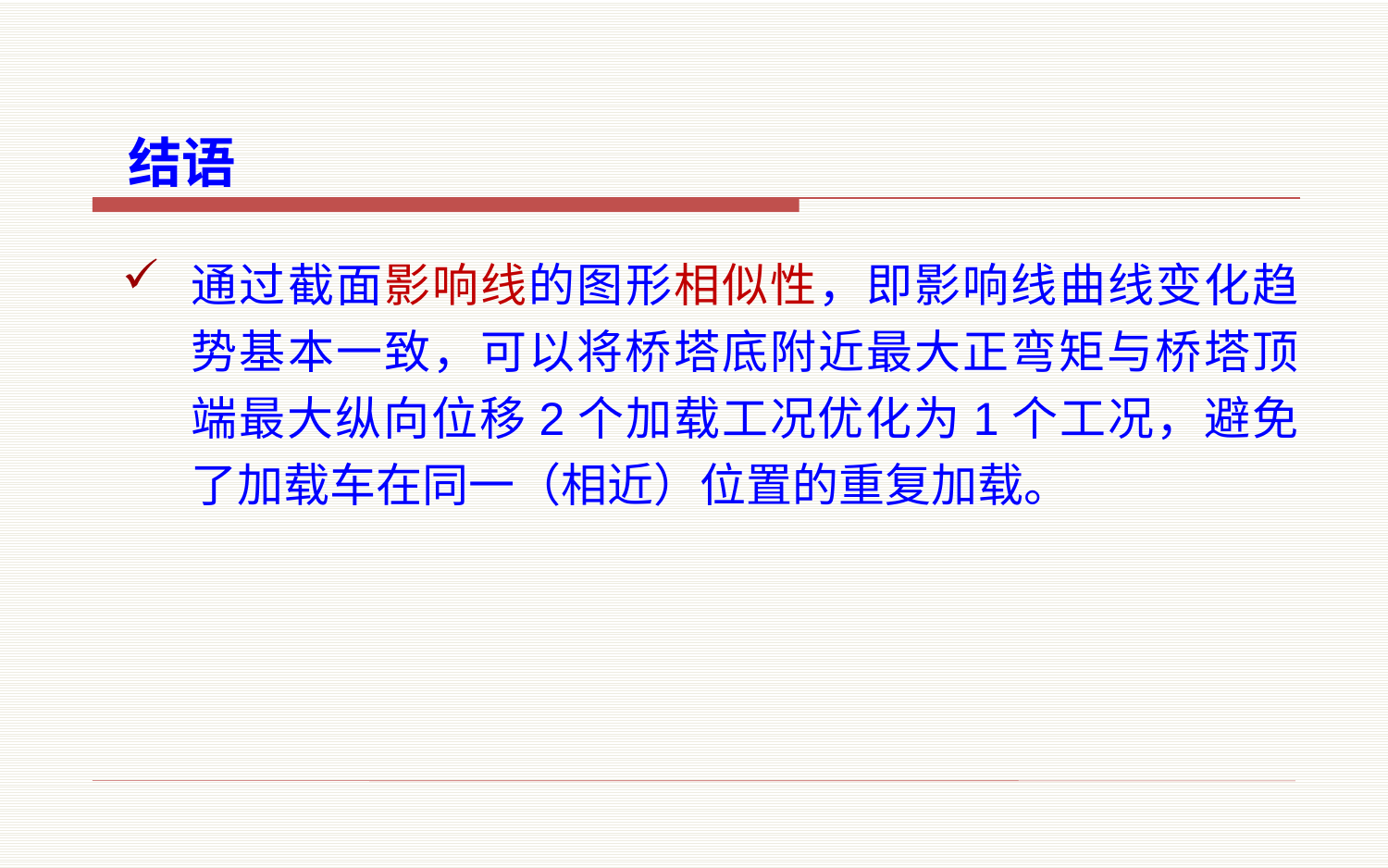

结语
通过截面影响线的图形相似性，即影响线曲线变化趋势基本一致，可以将桥塔底附近最大正弯矩与桥塔顶端最大纵向位移2个加载工况优化为1个工况，避免了加载车在同一（相近）位置的重复加载。